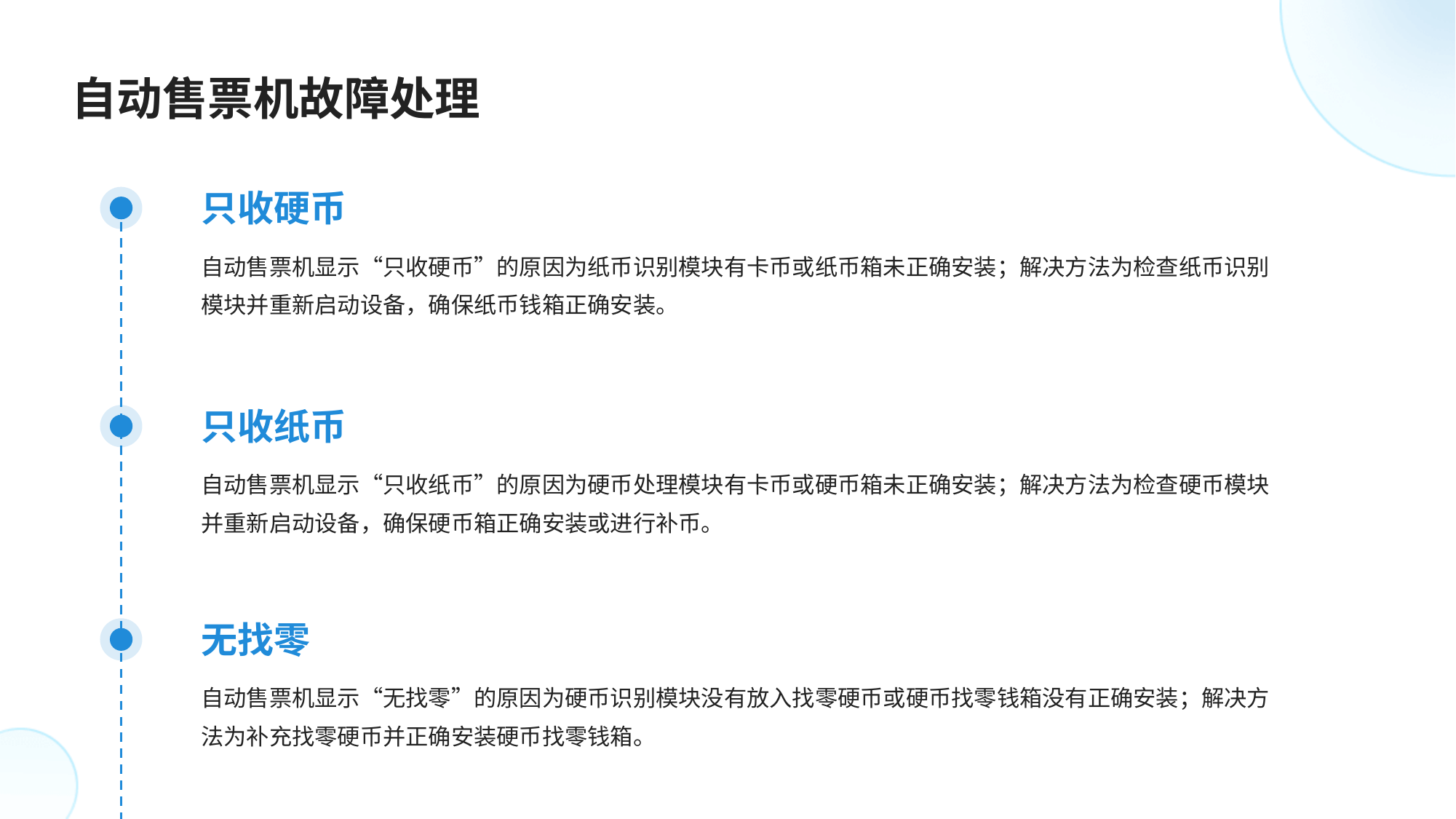

自动售票机故障处理
只收硬币

自动售票机显示“只收硬币”的原因为纸币识别模块有卡币或纸币箱未正确安装；解决方法为检查纸币识别模块并重新启动设备，确保纸币钱箱正确安装。
只收纸币

自动售票机显示“只收纸币”的原因为硬币处理模块有卡币或硬币箱未正确安装；解决方法为检查硬币模块并重新启动设备，确保硬币箱正确安装或进行补币。
无找零

自动售票机显示“无找零”的原因为硬币识别模块没有放入找零硬币或硬币找零钱箱没有正确安装；解决方法为补充找零硬币并正确安装硬币找零钱箱。